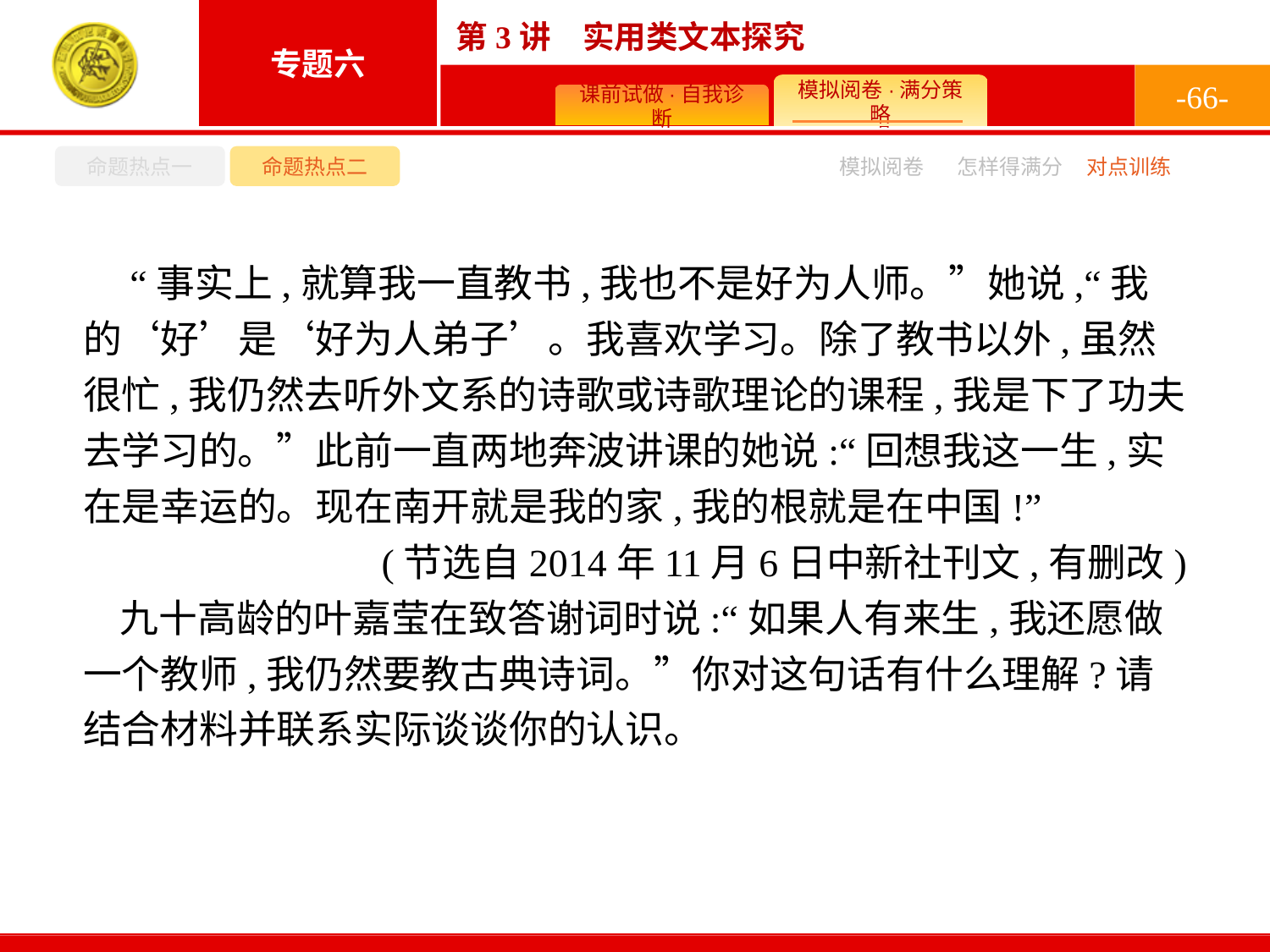

-66-
命题热点一
命题热点二
怎样得满分
模拟阅卷
对点训练
 “事实上,就算我一直教书,我也不是好为人师。”她说,“我的‘好’是‘好为人弟子’。我喜欢学习。除了教书以外,虽然很忙,我仍然去听外文系的诗歌或诗歌理论的课程,我是下了功夫去学习的。”此前一直两地奔波讲课的她说:“回想我这一生,实在是幸运的。现在南开就是我的家,我的根就是在中国!”
(节选自2014年11月6日中新社刊文,有删改)
九十高龄的叶嘉莹在致答谢词时说:“如果人有来生,我还愿做一个教师,我仍然要教古典诗词。”你对这句话有什么理解?请结合材料并联系实际谈谈你的认识。